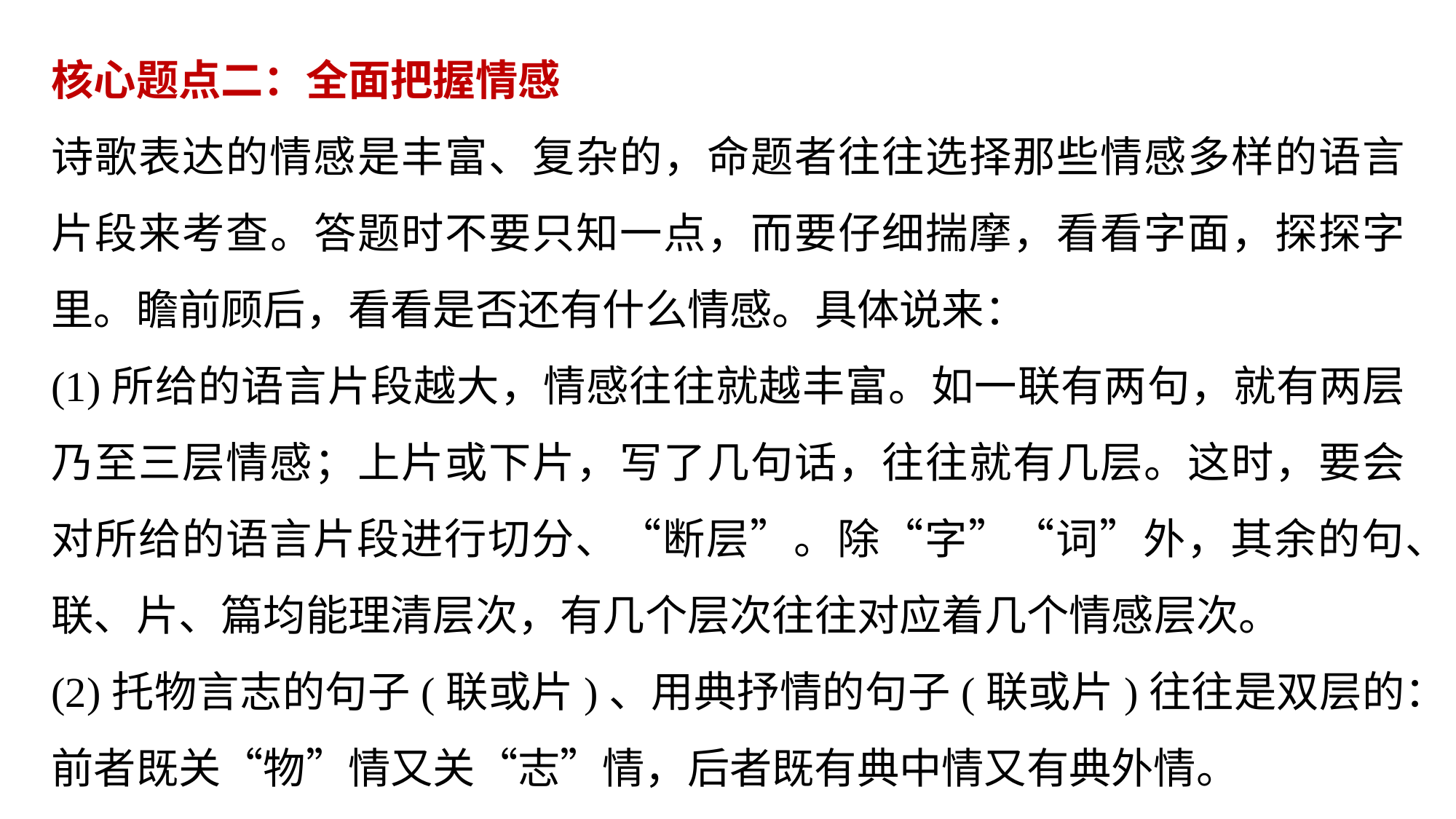

核心题点二：全面把握情感
诗歌表达的情感是丰富、复杂的，命题者往往选择那些情感多样的语言片段来考查。答题时不要只知一点，而要仔细揣摩，看看字面，探探字里。瞻前顾后，看看是否还有什么情感。具体说来：
(1)所给的语言片段越大，情感往往就越丰富。如一联有两句，就有两层乃至三层情感；上片或下片，写了几句话，往往就有几层。这时，要会对所给的语言片段进行切分、“断层”。除“字”“词”外，其余的句、联、片、篇均能理清层次，有几个层次往往对应着几个情感层次。
(2)托物言志的句子(联或片)、用典抒情的句子(联或片)往往是双层的：前者既关“物”情又关“志”情，后者既有典中情又有典外情。